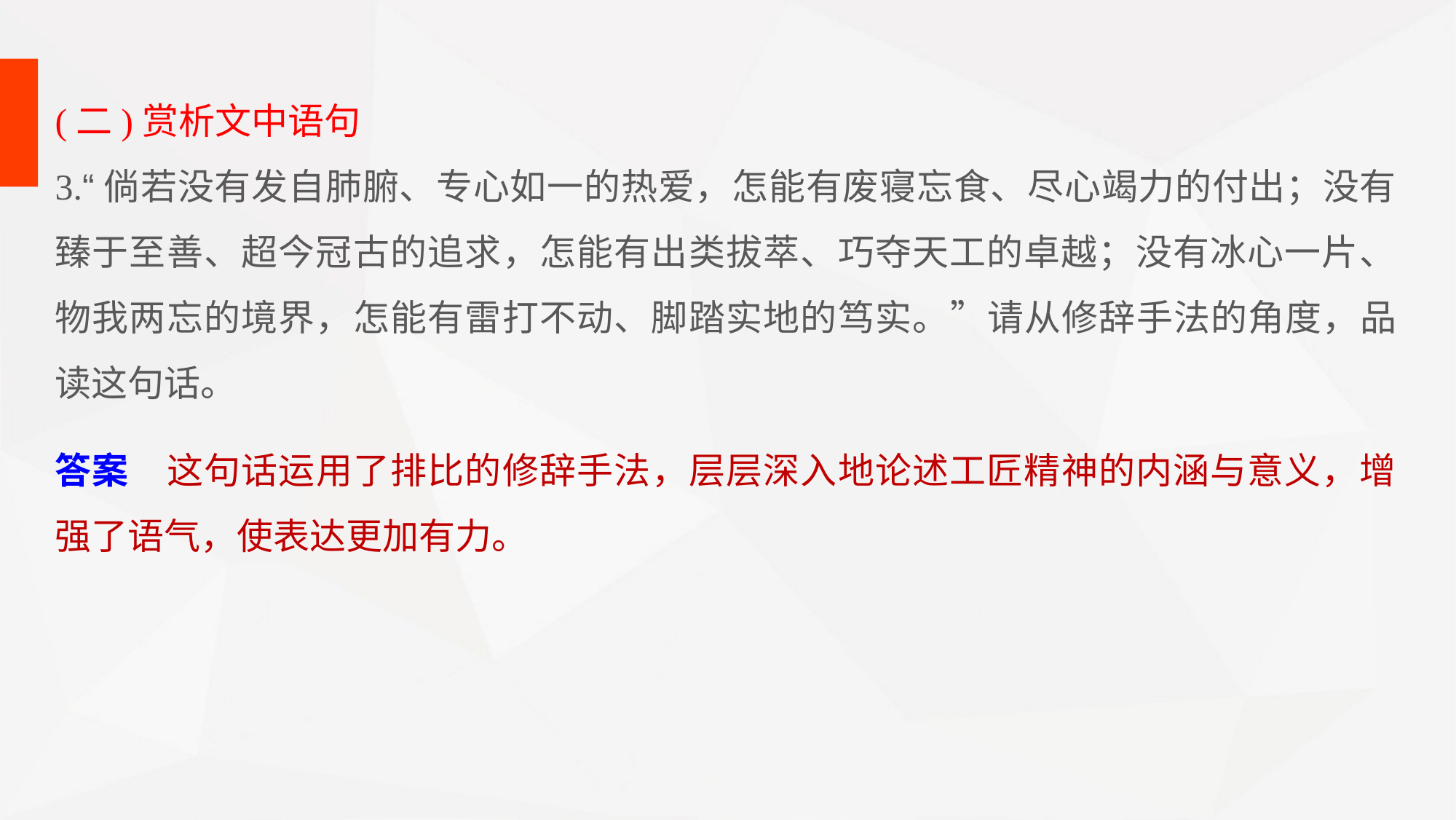

(二)赏析文中语句
3.“倘若没有发自肺腑、专心如一的热爱，怎能有废寝忘食、尽心竭力的付出；没有臻于至善、超今冠古的追求，怎能有出类拔萃、巧夺天工的卓越；没有冰心一片、物我两忘的境界，怎能有雷打不动、脚踏实地的笃实。”请从修辞手法的角度，品读这句话。
答案　这句话运用了排比的修辞手法，层层深入地论述工匠精神的内涵与意义，增强了语气，使表达更加有力。